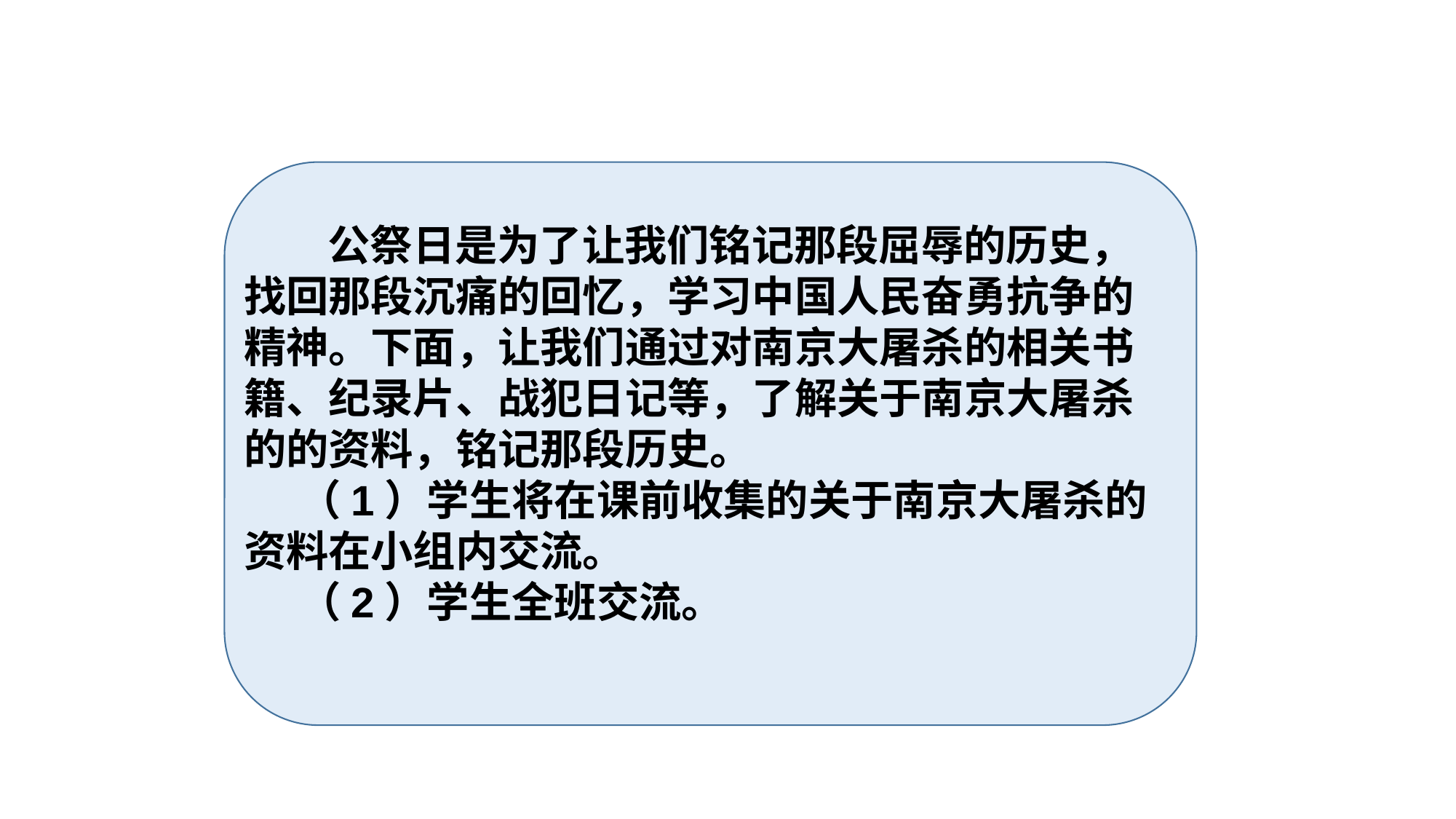

公祭日是为了让我们铭记那段屈辱的历史，找回那段沉痛的回忆，学习中国人民奋勇抗争的精神。下面，让我们通过对南京大屠杀的相关书籍、纪录片、战犯日记等，了解关于南京大屠杀的的资料，铭记那段历史。
（1）学生将在课前收集的关于南京大屠杀的资料在小组内交流。
（2）学生全班交流。